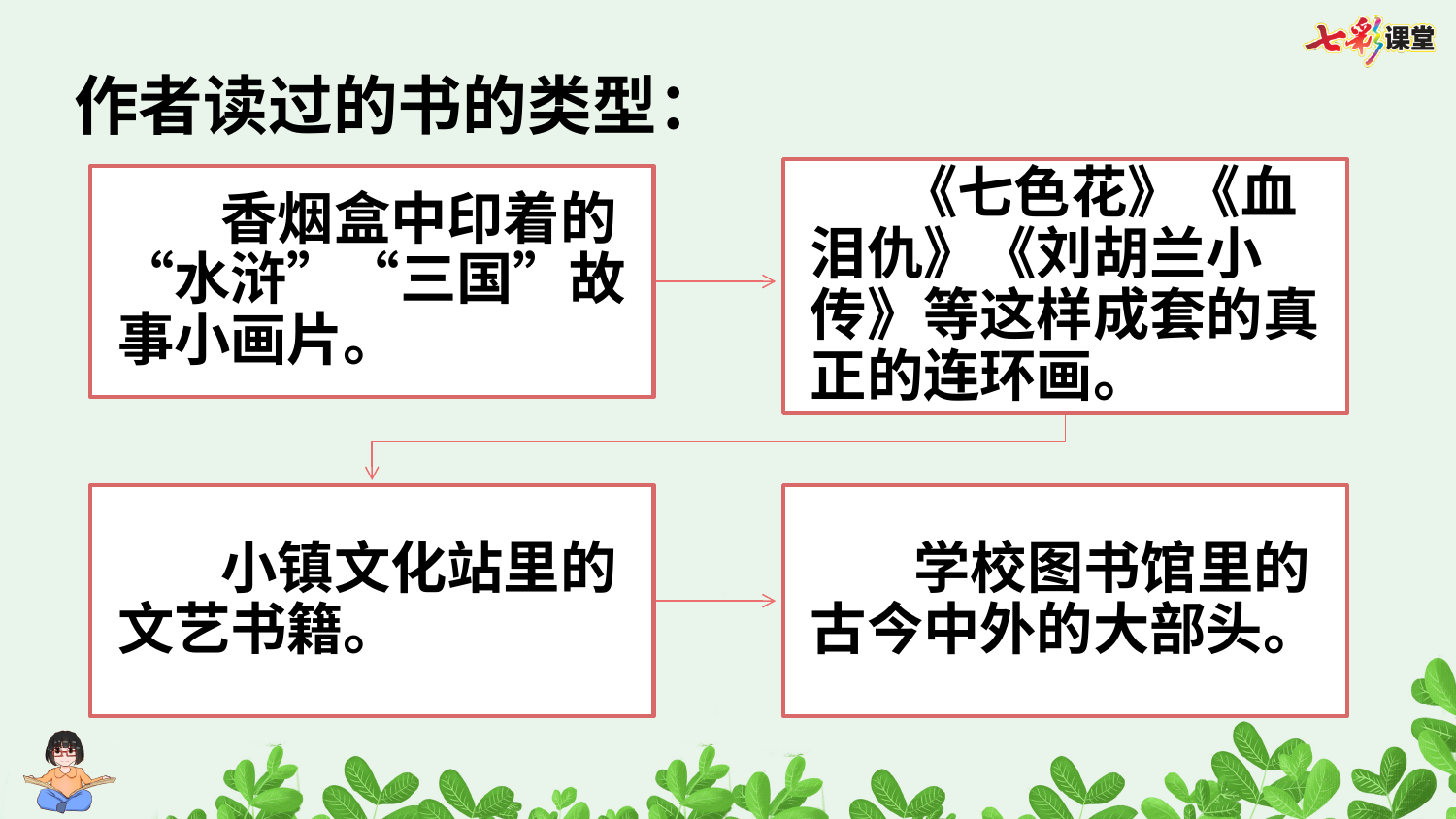

作者读过的书的类型：
      《七色花》《血泪仇》《刘胡兰小传》等这样成套的真正的连环画。
       香烟盒中印着的“水浒”“三国”故事小画片。

       小镇文化站里的文艺书籍。
       学校图书馆里的古今中外的大部头。